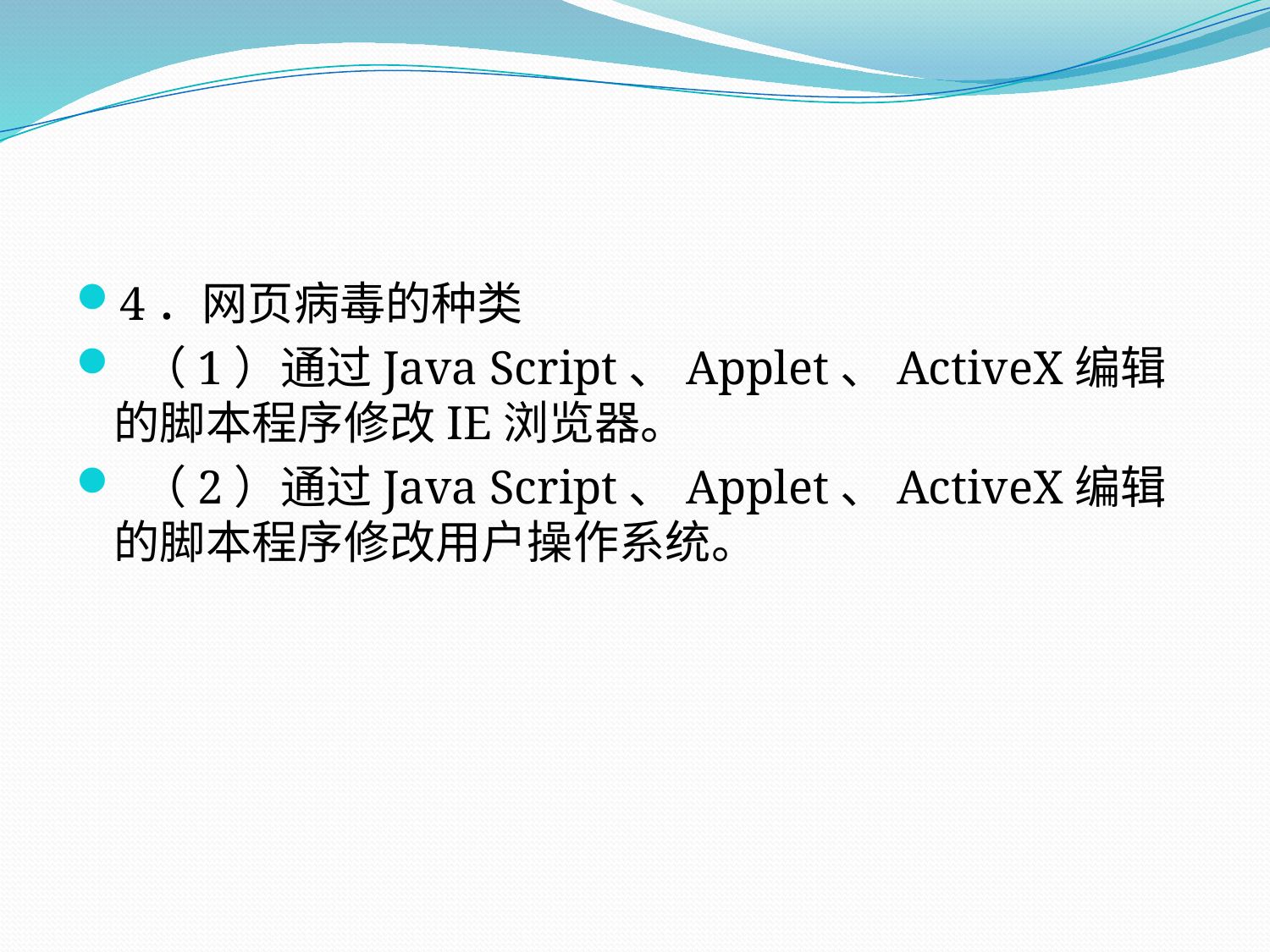

#
4．网页病毒的种类
 （1）通过Java Script、Applet、ActiveX编辑的脚本程序修改IE浏览器。
 （2）通过Java Script、Applet、ActiveX编辑的脚本程序修改用户操作系统。